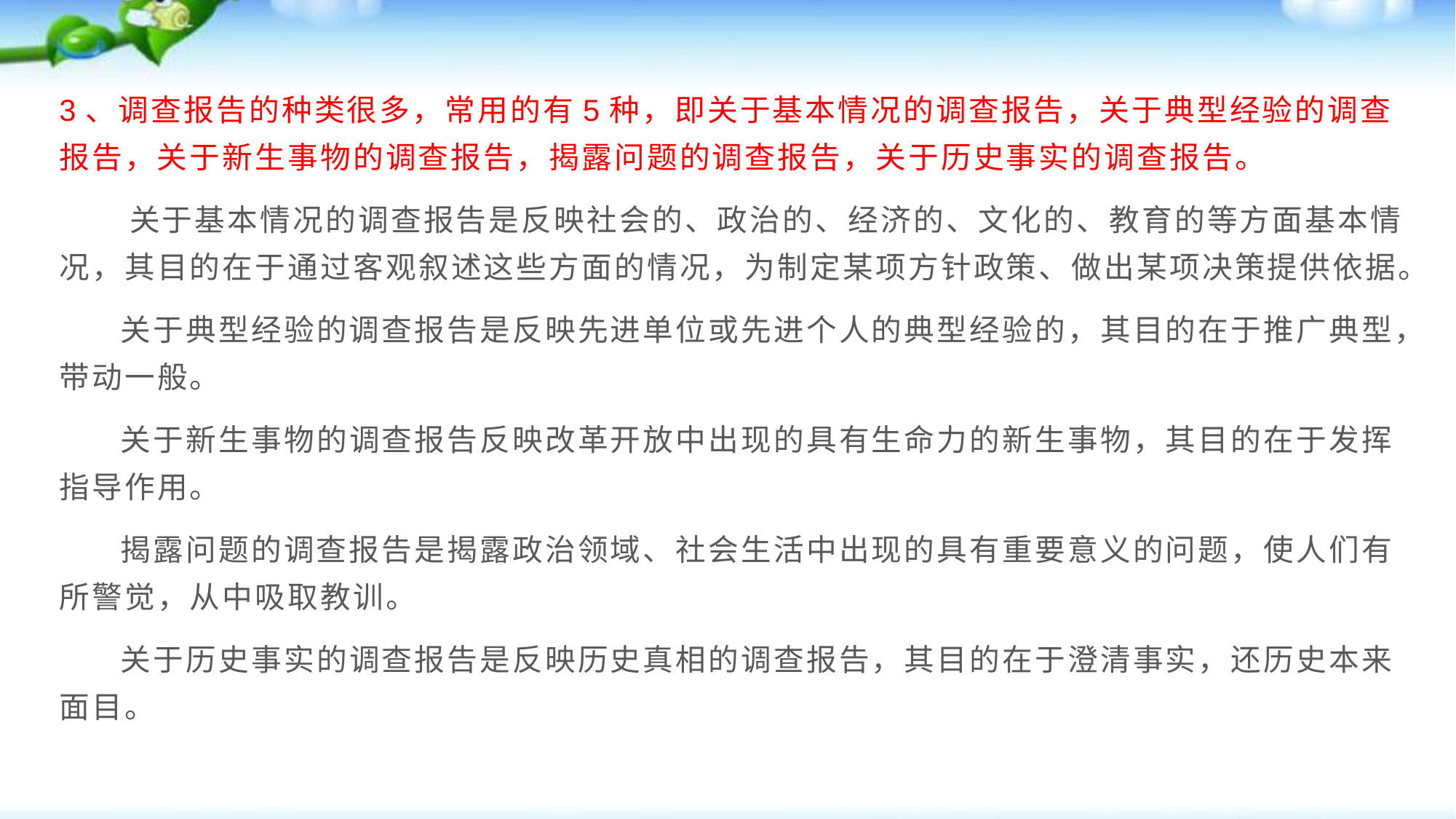

3、调查报告的种类很多，常用的有5种，即关于基本情况的调查报告，关于典型经验的调查报告，关于新生事物的调查报告，揭露问题的调查报告，关于历史事实的调查报告。
       关于基本情况的调查报告是反映社会的、政治的、经济的、文化的、教育的等方面基本情况，其目的在于通过客观叙述这些方面的情况，为制定某项方针政策、做出某项决策提供依据。
      关于典型经验的调查报告是反映先进单位或先进个人的典型经验的，其目的在于推广典型，带动一般。
      关于新生事物的调查报告反映改革开放中出现的具有生命力的新生事物，其目的在于发挥指导作用。
      揭露问题的调查报告是揭露政治领域、社会生活中出现的具有重要意义的问题，使人们有所警觉，从中吸取教训。
      关于历史事实的调查报告是反映历史真相的调查报告，其目的在于澄清事实，还历史本来面目。